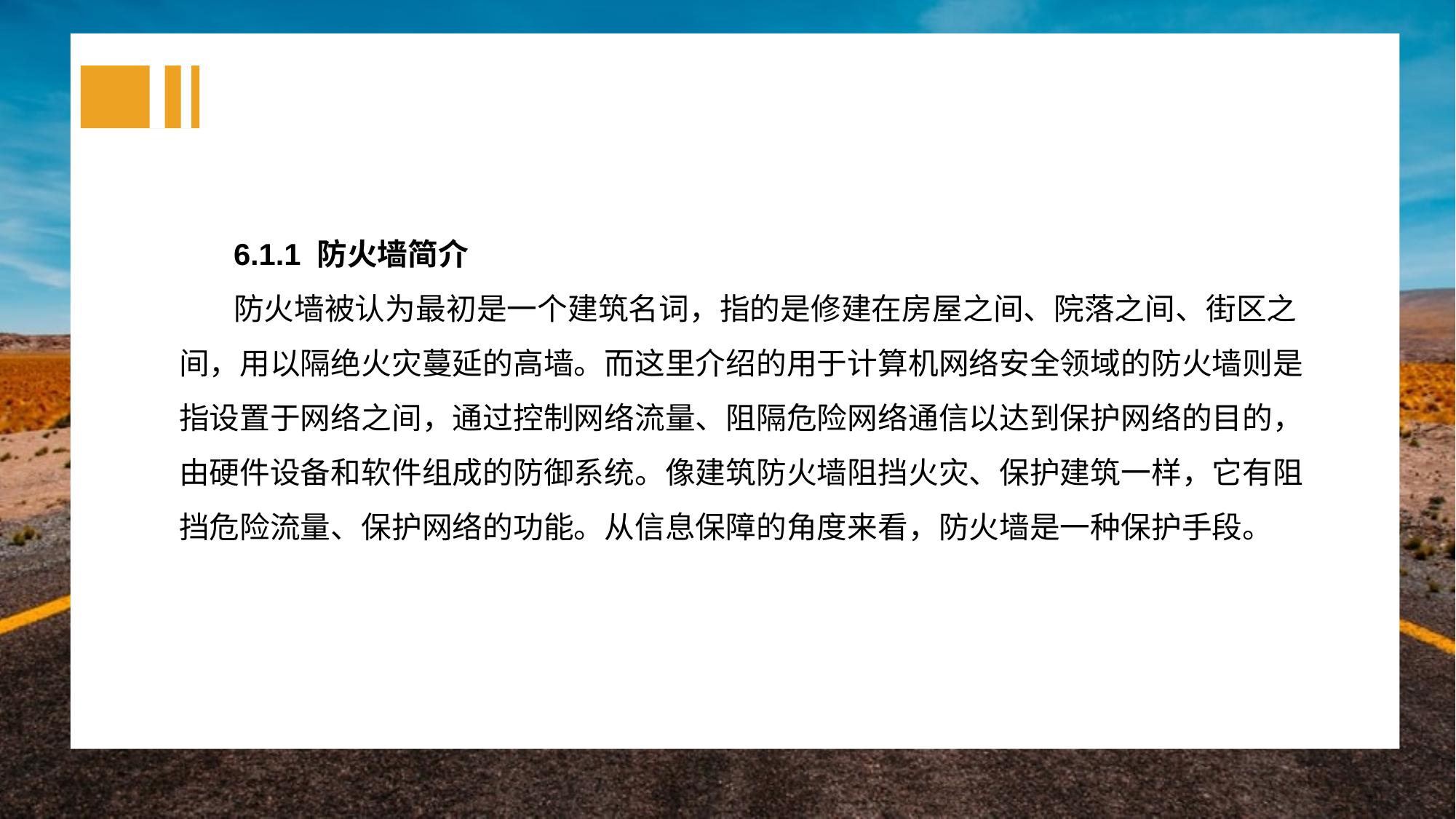

6.1.1 防火墙简介
防火墙被认为最初是一个建筑名词，指的是修建在房屋之间、院落之间、街区之间，用以隔绝火灾蔓延的高墙。而这里介绍的用于计算机网络安全领域的防火墙则是指设置于网络之间，通过控制网络流量、阻隔危险网络通信以达到保护网络的目的，由硬件设备和软件组成的防御系统。像建筑防火墙阻挡火灾、保护建筑一样，它有阻挡危险流量、保护网络的功能。从信息保障的角度来看，防火墙是一种保护手段。